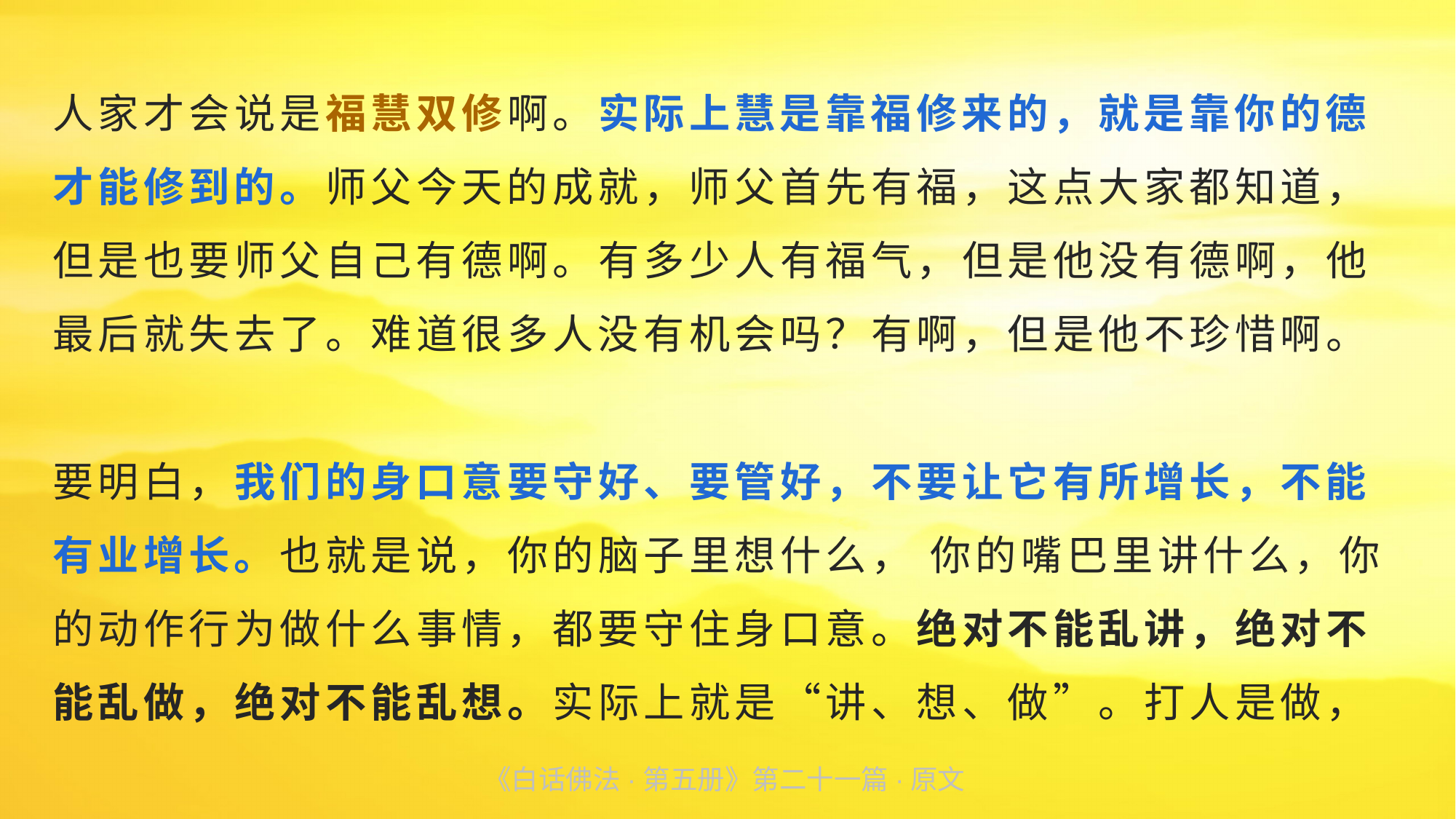

人家才会说是福慧双修啊。实际上慧是靠福修来的，就是靠你的德才能修到的。师父今天的成就，师父首先有福，这点大家都知道，但是也要师父自己有德啊。有多少人有福气，但是他没有德啊，他最后就失去了。难道很多人没有机会吗？有啊，但是他不珍惜啊。

要明白，我们的身口意要守好、要管好，不要让它有所增长，不能有业增长。也就是说，你的脑子里想什么， 你的嘴巴里讲什么，你的动作行为做什么事情，都要守住身口意。绝对不能乱讲，绝对不能乱做，绝对不能乱想。实际上就是“讲、想、做”。打人是做，
《白话佛法·第五册》第二十一篇·原文